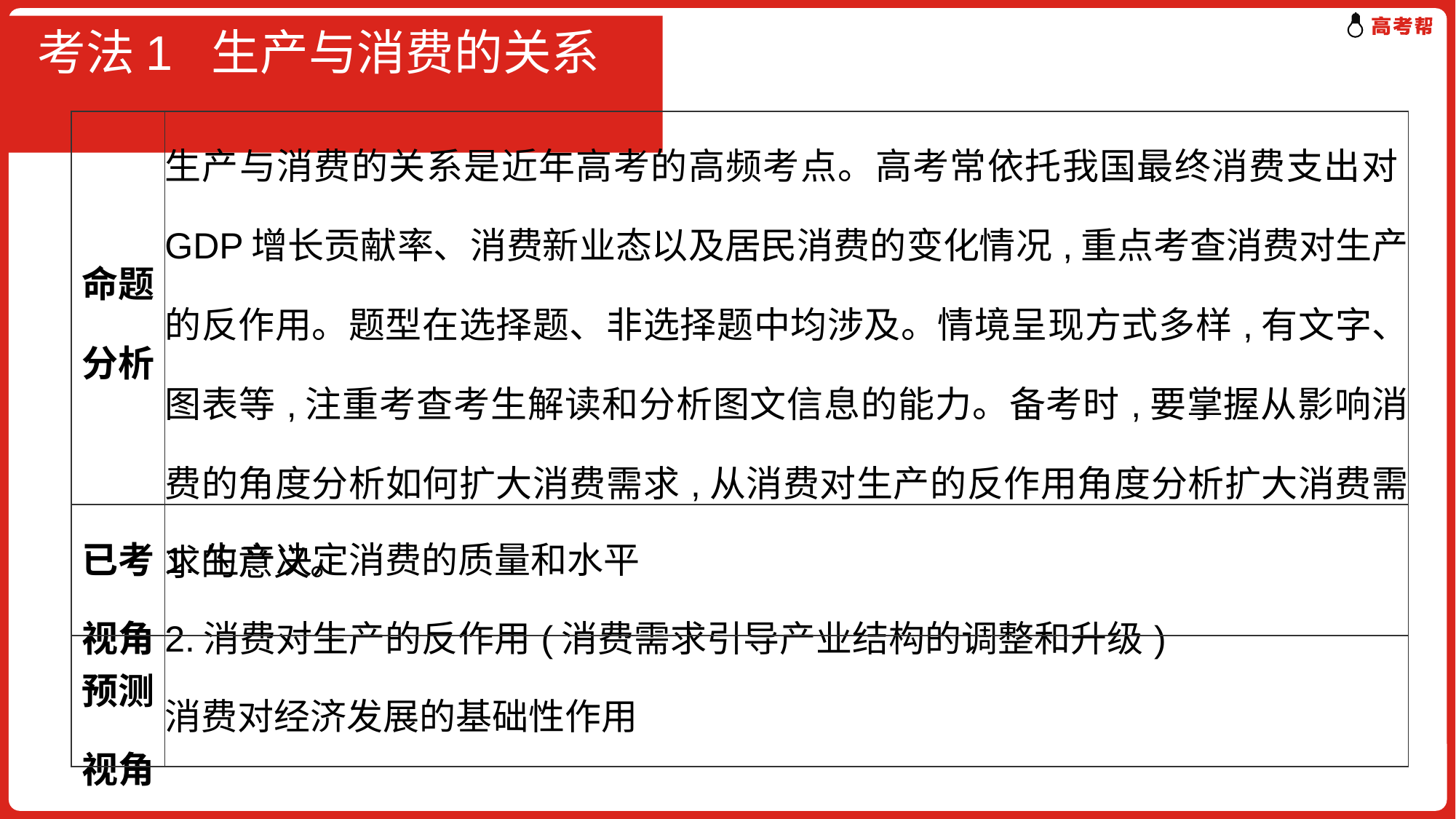

# 考法1  生产与消费的关系
| 命题分析 | 生产与消费的关系是近年高考的高频考点。高考常依托我国最终消费支出对GDP增长贡献率、消费新业态以及居民消费的变化情况,重点考查消费对生产的反作用。题型在选择题、非选择题中均涉及。情境呈现方式多样,有文字、图表等,注重考查考生解读和分析图文信息的能力。备考时,要掌握从影响消费的角度分析如何扩大消费需求,从消费对生产的反作用角度分析扩大消费需求的意义。 |
| --- | --- |
| 已考视角 | 1.生产决定消费的质量和水平 2.消费对生产的反作用(消费需求引导产业结构的调整和升级) |
| 预测视角 | 消费对经济发展的基础性作用 |